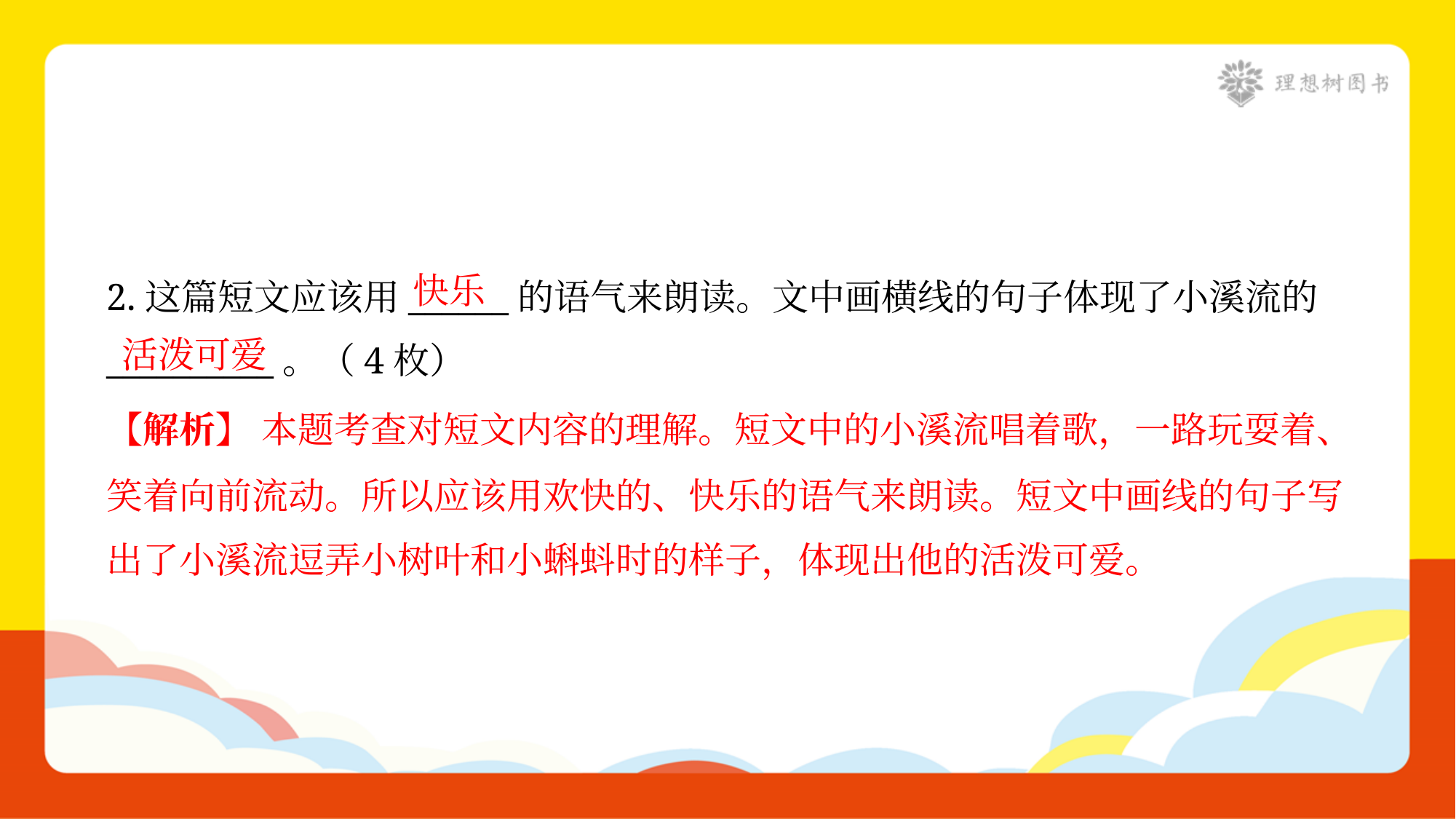

快乐
2.这篇短文应该用______的语气来朗读。文中画横线的句子体现了小溪流的
__________。（4枚）
活泼可爱
【解析】 本题考查对短文内容的理解。短文中的小溪流唱着歌，一路玩耍着、
笑着向前流动。所以应该用欢快的、快乐的语气来朗读。短文中画线的句子写
出了小溪流逗弄小树叶和小蝌蚪时的样子，体现出他的活泼可爱。